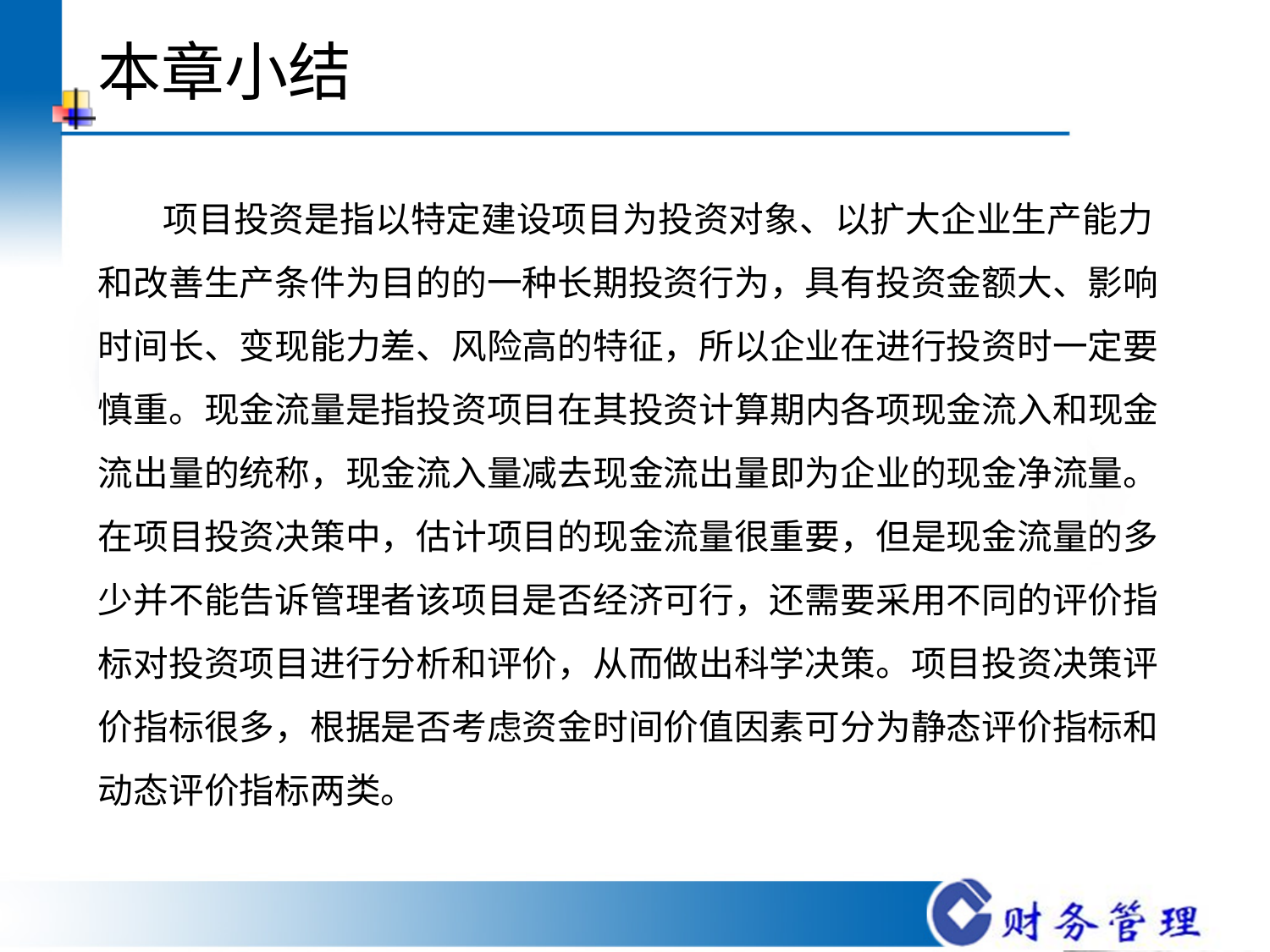

# 本章小结
        项目投资是指以特定建设项目为投资对象、以扩大企业生产能力和改善生产条件为目的的一种长期投资行为，具有投资金额大、影响时间长、变现能力差、风险高的特征，所以企业在进行投资时一定要慎重。现金流量是指投资项目在其投资计算期内各项现金流入和现金流出量的统称，现金流入量减去现金流出量即为企业的现金净流量。在项目投资决策中，估计项目的现金流量很重要，但是现金流量的多少并不能告诉管理者该项目是否经济可行，还需要采用不同的评价指标对投资项目进行分析和评价，从而做出科学决策。项目投资决策评价指标很多，根据是否考虑资金时间价值因素可分为静态评价指标和动态评价指标两类。
25